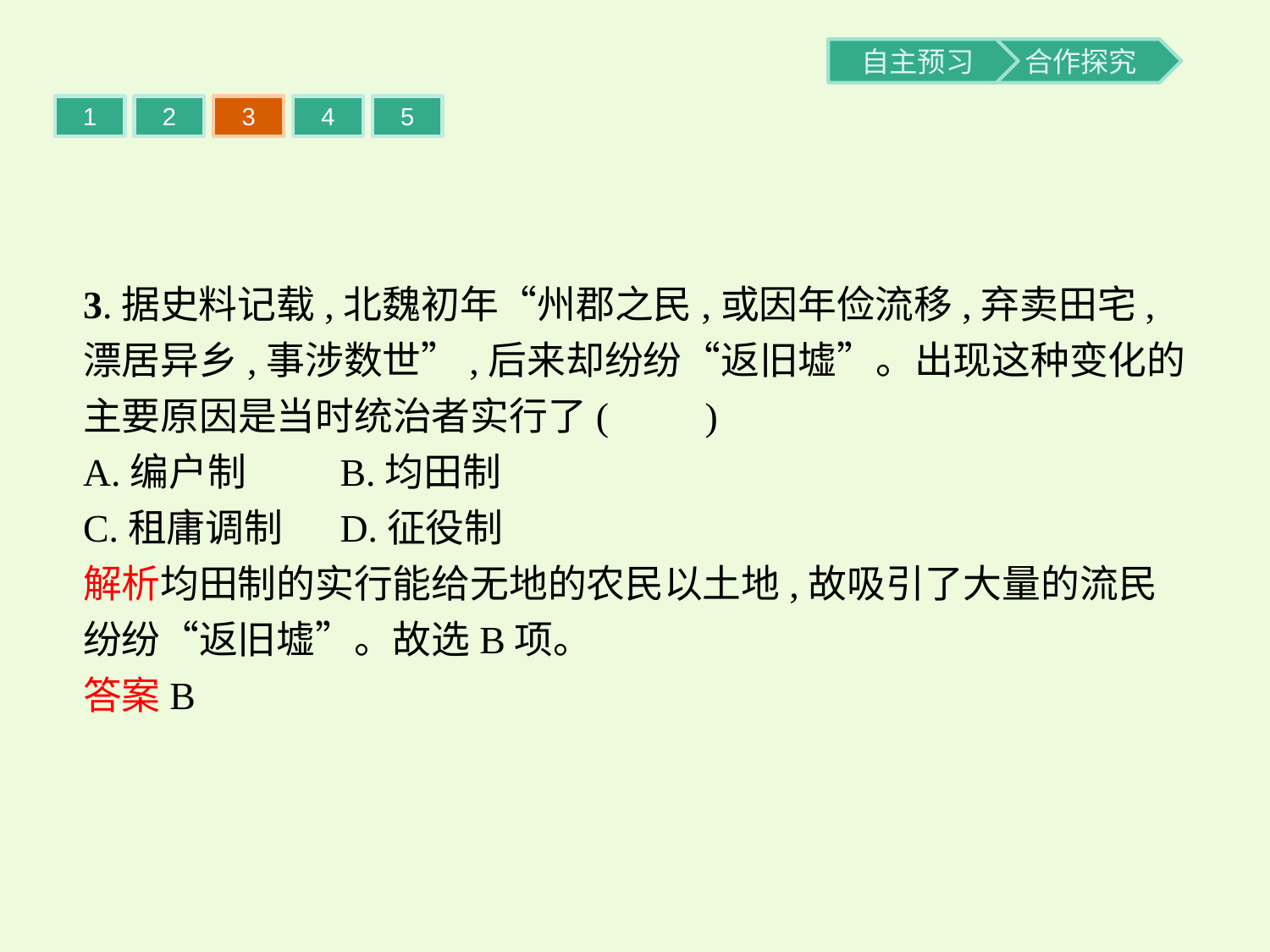

1
2
3
4
5
3.据史料记载,北魏初年“州郡之民,或因年俭流移,弃卖田宅,漂居异乡,事涉数世”,后来却纷纷“返旧墟”。出现这种变化的主要原因是当时统治者实行了(　　)
A.编户制	B.均田制
C.租庸调制	D.征役制
解析均田制的实行能给无地的农民以土地,故吸引了大量的流民纷纷“返旧墟”。故选B项。
答案B